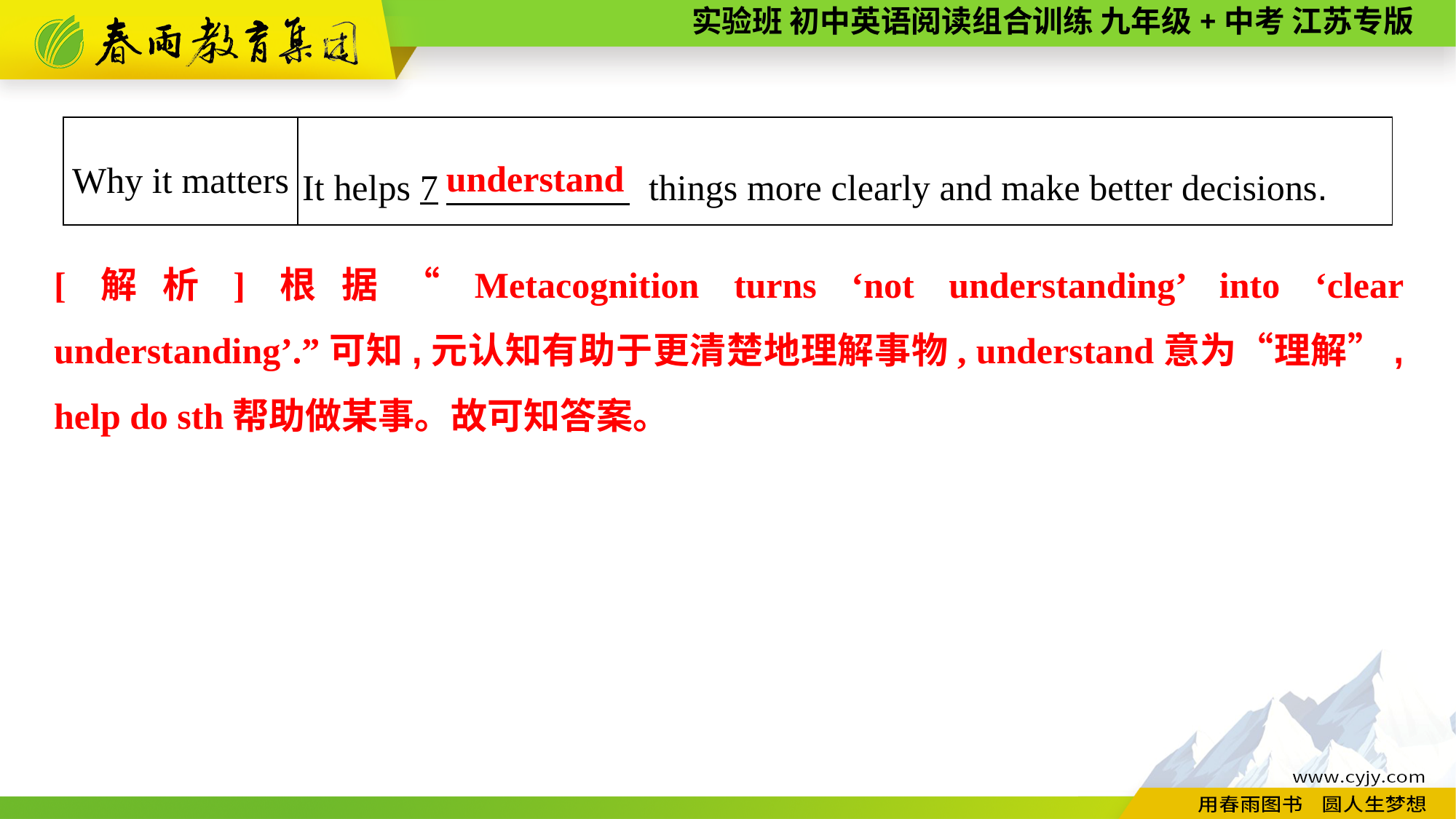

| Why it matters | It helps 7　 things more clearly and make better decisions. |
| --- | --- |
understand
[解析]根据“Metacognition turns ‘not understanding’ into ‘clear understanding’.”可知,元认知有助于更清楚地理解事物, understand意为“理解”, help do sth帮助做某事。故可知答案。